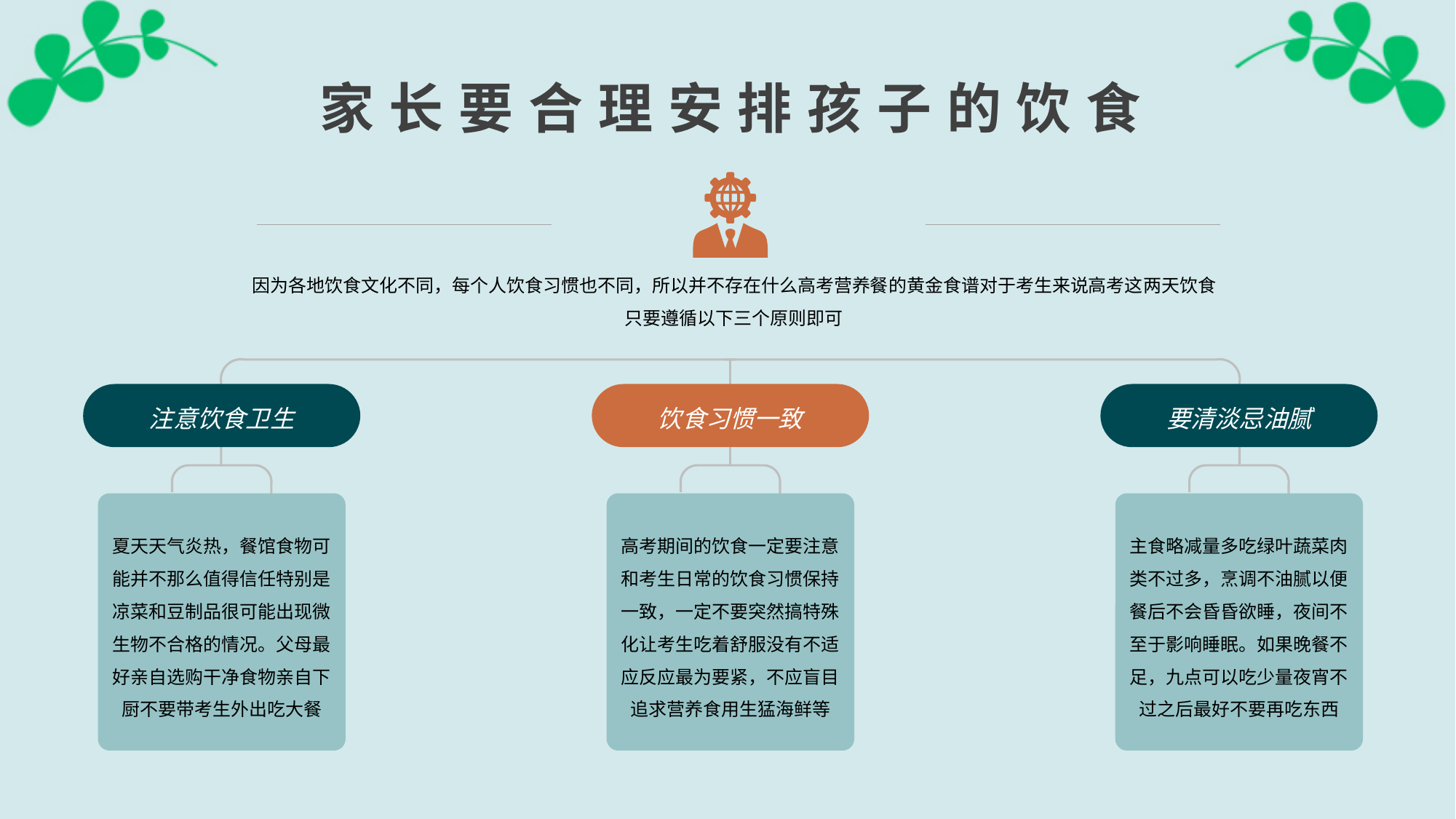

家长要合理安排孩子的饮食

因为各地饮食文化不同，每个人饮食习惯也不同，所以并不存在什么高考营养餐的黄金食谱对于考生来说高考这两天饮食只要遵循以下三个原则即可

注意饮食卫生
饮食习惯一致
要清淡忌油腻

夏天天气炎热，餐馆食物可能并不那么值得信任特别是凉菜和豆制品很可能出现微生物不合格的情况。父母最好亲自选购干净食物亲自下厨不要带考生外出吃大餐
高考期间的饮食一定要注意和考生日常的饮食习惯保持一致，一定不要突然搞特殊化让考生吃着舒服没有不适应反应最为要紧，不应盲目追求营养食用生猛海鲜等
主食略减量多吃绿叶蔬菜肉类不过多，烹调不油腻以便餐后不会昏昏欲睡，夜间不至于影响睡眠。如果晚餐不足，九点可以吃少量夜宵不过之后最好不要再吃东西